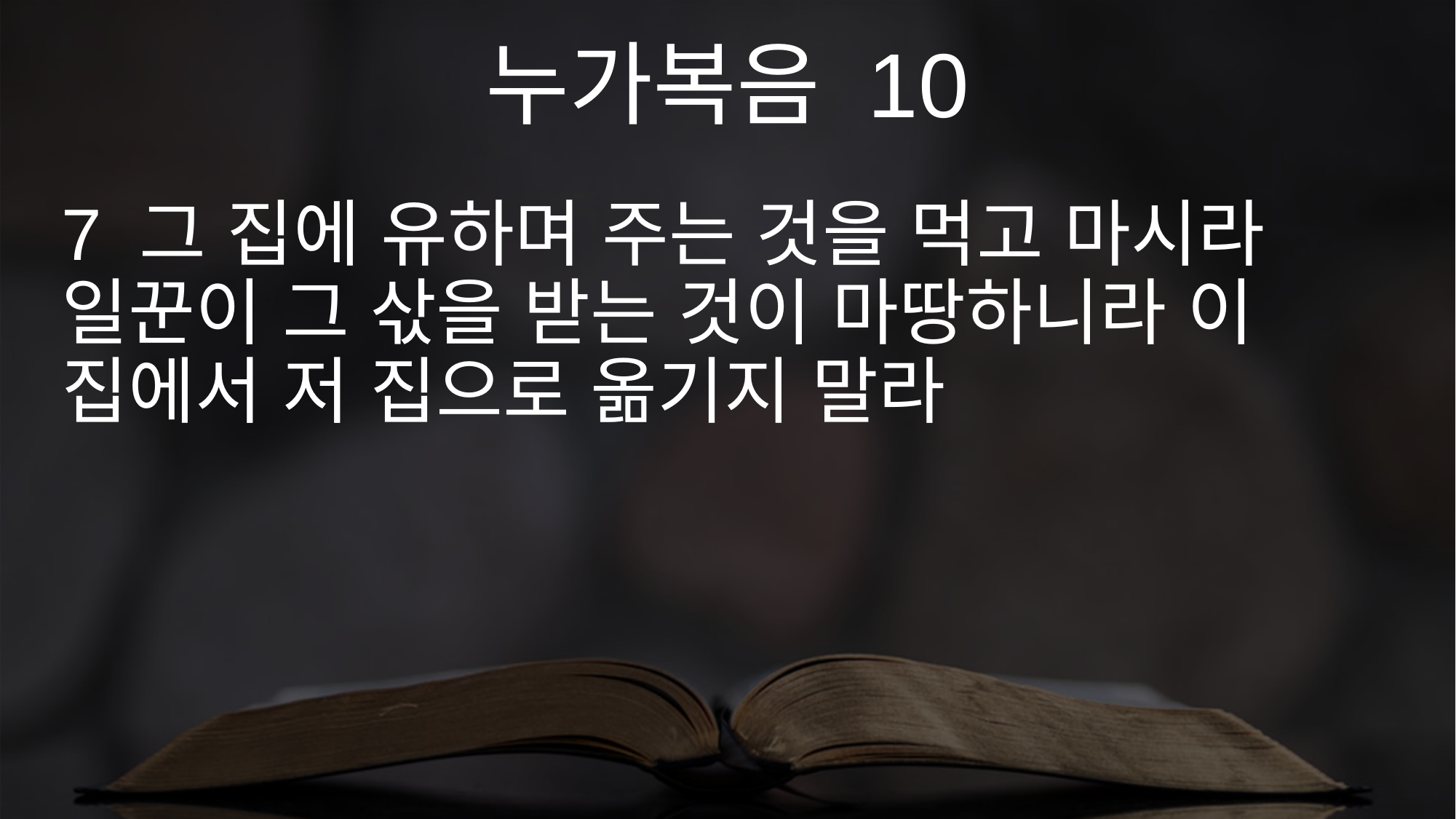

누가복음 10
7 그 집에 유하며 주는 것을 먹고 마시라 일꾼이 그 삯을 받는 것이 마땅하니라 이 집에서 저 집으로 옮기지 말라